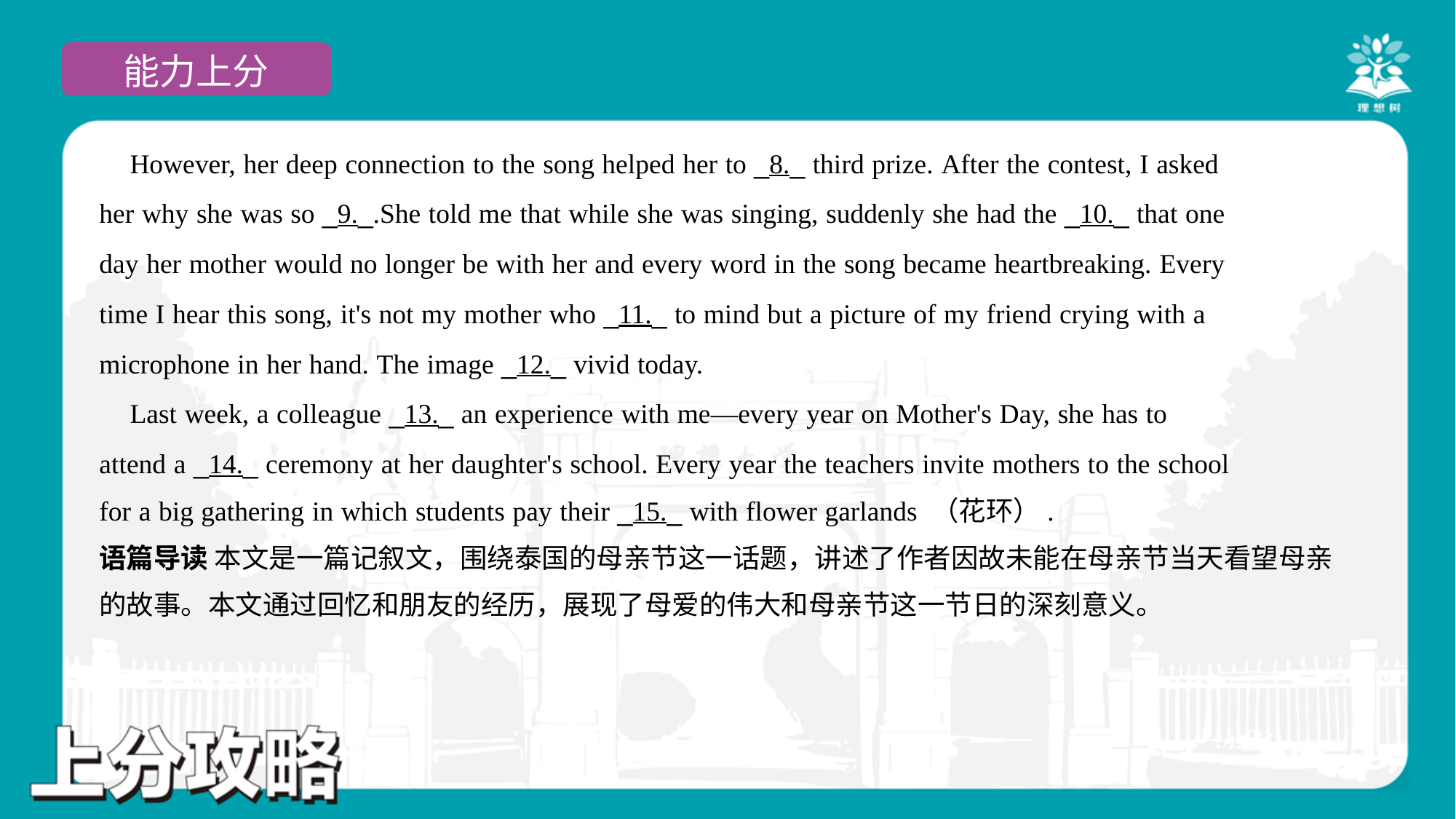

However, her deep connection to the song helped her to _8._ third prize. After the contest, I asked
her why she was so _9._.She told me that while she was singing, suddenly she had the _10._ that one
day her mother would no longer be with her and every word in the song became heartbreaking. Every
time I hear this song, it's not my mother who _11._ to mind but a picture of my friend crying with a
microphone in her hand. The image _12._ vivid today.
    Last week, a colleague _13._ an experience with me—every year on Mother's Day, she has to
attend a _14._ ceremony at her daughter's school. Every year the teachers invite mothers to the school
for a big gathering in which students pay their _15._ with flower garlands （花环）.#6
语篇导读 本文是一篇记叙文，围绕泰国的母亲节这一话题，讲述了作者因故未能在母亲节当天看望母亲
的故事。本文通过回忆和朋友的经历，展现了母爱的伟大和母亲节这一节日的深刻意义。